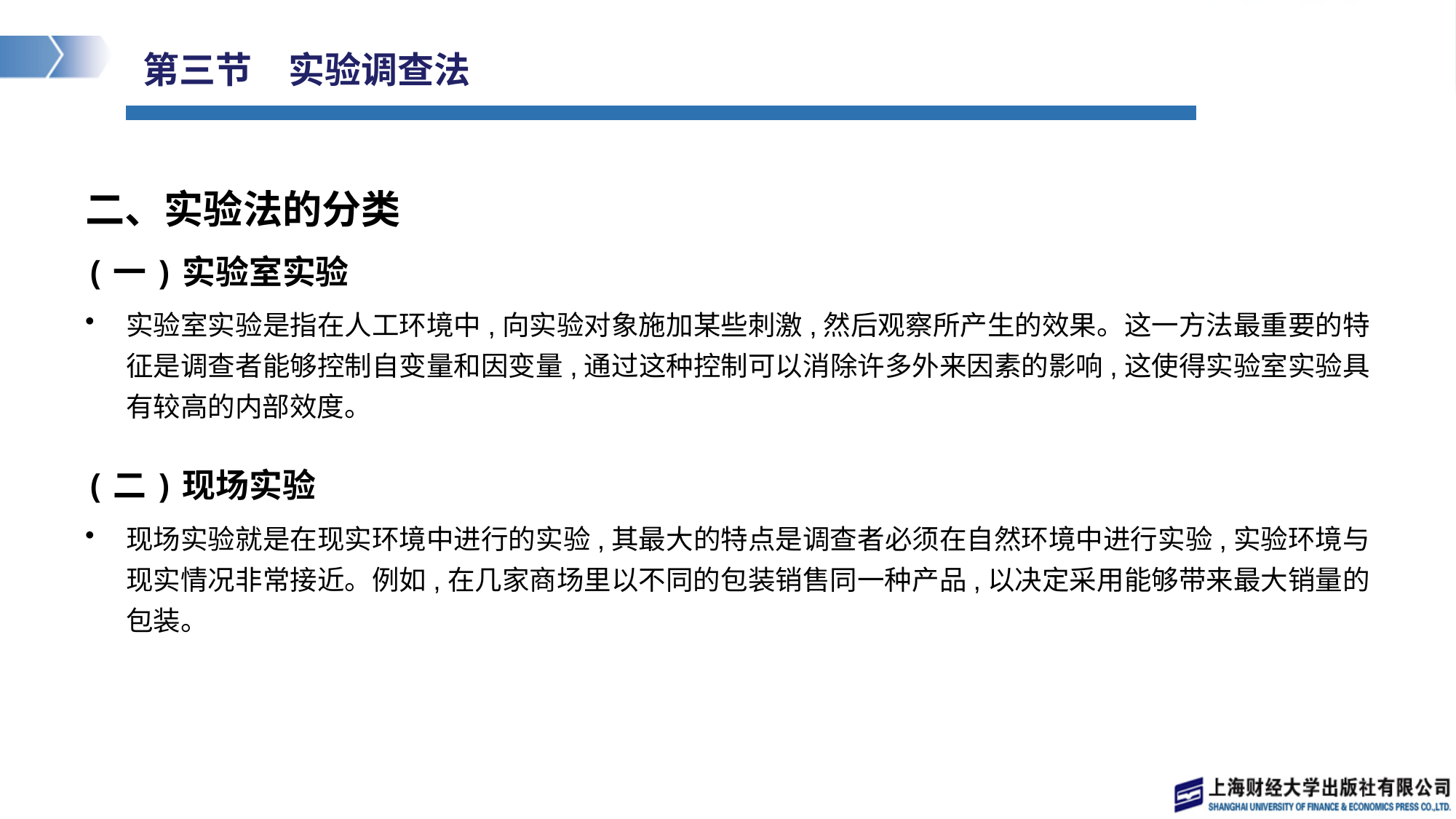

# 第三节　实验调查法
二、实验法的分类
(一)实验室实验
实验室实验是指在人工环境中,向实验对象施加某些刺激,然后观察所产生的效果。这一方法最重要的特征是调查者能够控制自变量和因变量,通过这种控制可以消除许多外来因素的影响,这使得实验室实验具有较高的内部效度。
(二)现场实验
现场实验就是在现实环境中进行的实验,其最大的特点是调查者必须在自然环境中进行实验,实验环境与现实情况非常接近。例如,在几家商场里以不同的包装销售同一种产品,以决定采用能够带来最大销量的包装。